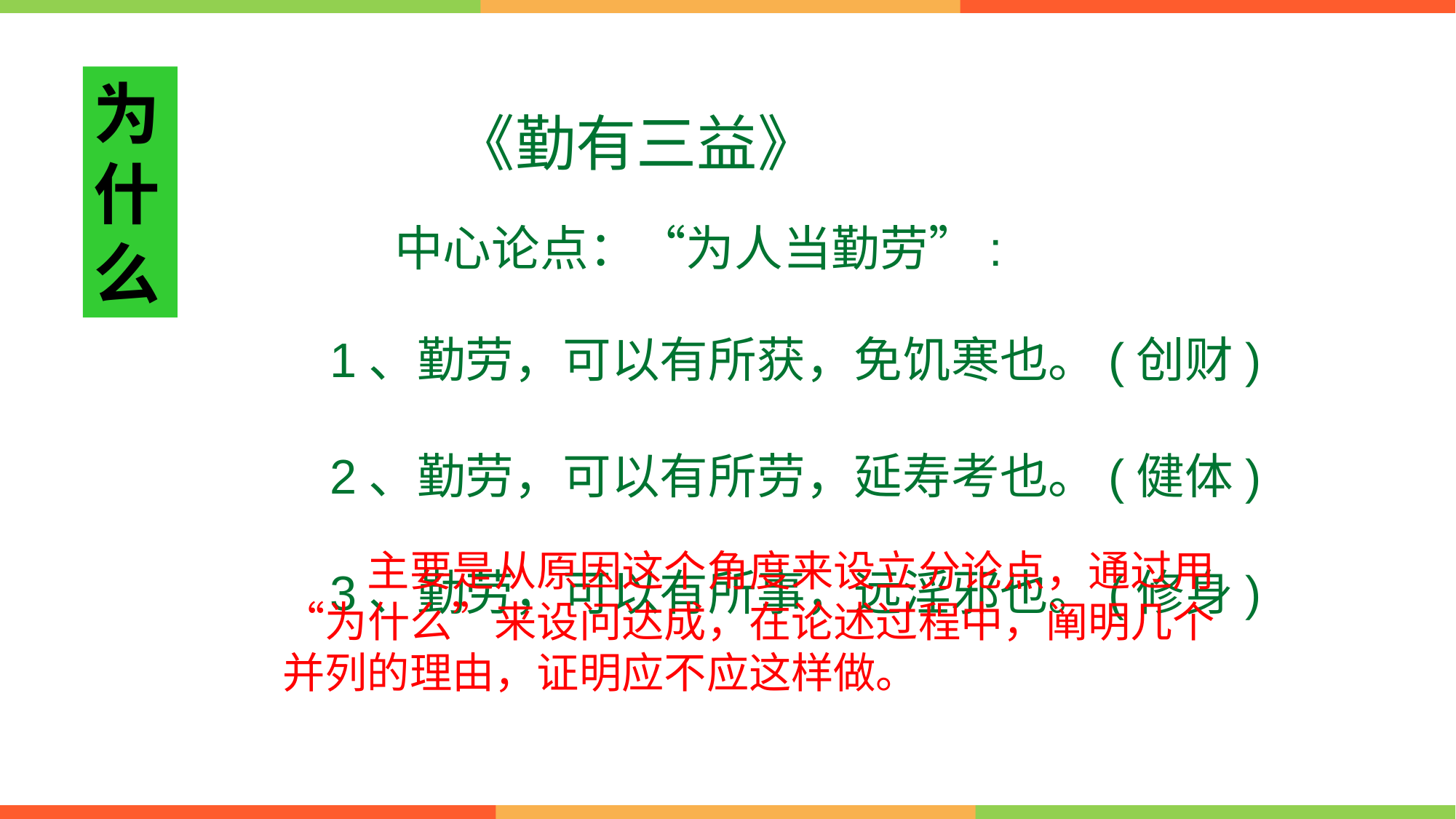

为什么
《勤有三益》
中心论点：“为人当勤劳”:
1、勤劳，可以有所获，免饥寒也。(创财)
2、勤劳，可以有所劳，延寿考也。(健体)
3、勤劳，可以有所事，远淫邪也。(修身)
　　主要是从原因这个角度来设立分论点，通过用“为什么”来设问达成，在论述过程中，阐明几个并列的理由，证明应不应这样做。